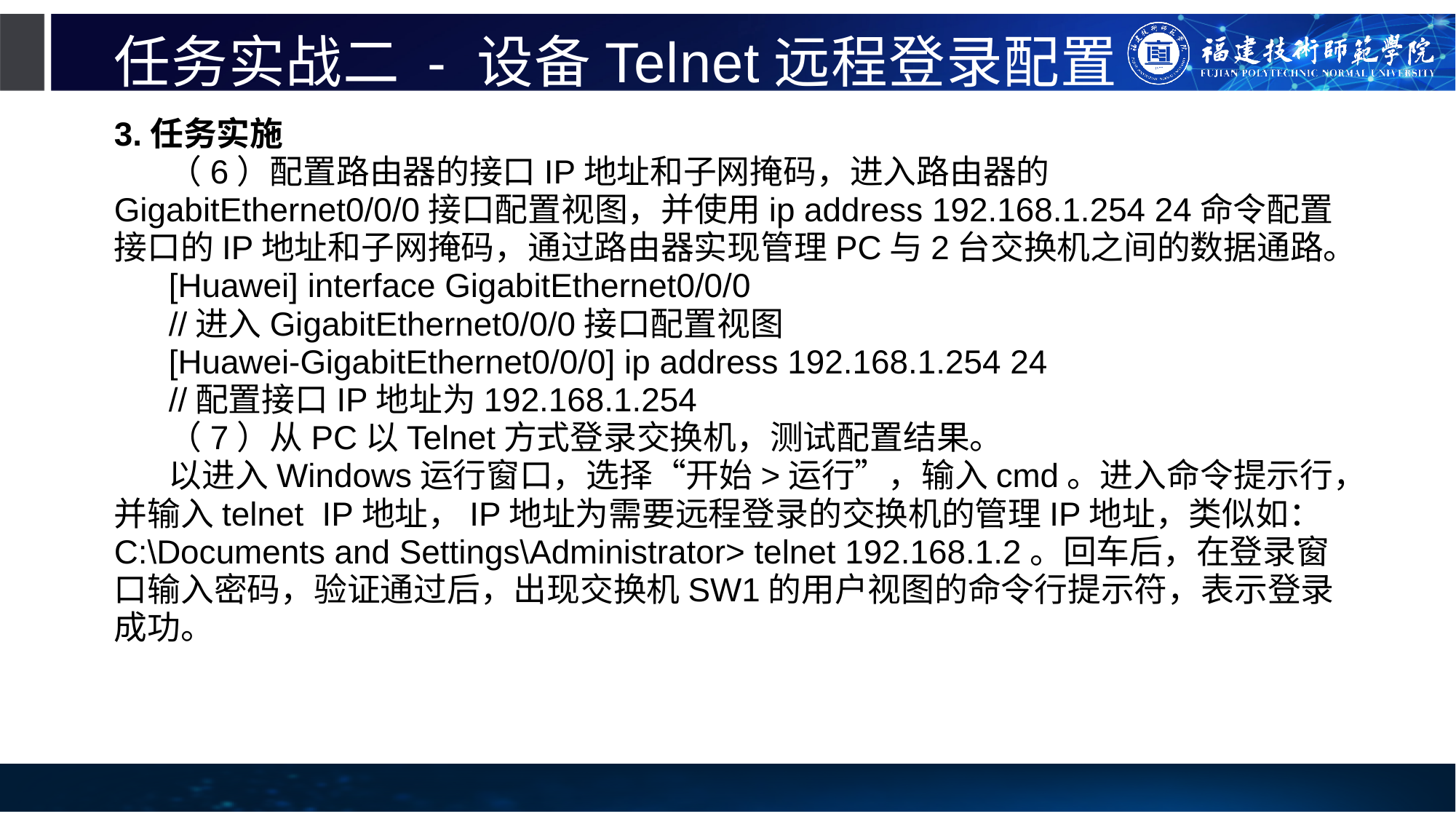

# 任务实战二 - 设备Telnet远程登录配置
3.任务实施
（6）配置路由器的接口IP地址和子网掩码，进入路由器的GigabitEthernet0/0/0接口配置视图，并使用ip address 192.168.1.254 24命令配置接口的IP地址和子网掩码，通过路由器实现管理PC与2台交换机之间的数据通路。
[Huawei] interface GigabitEthernet0/0/0
//进入GigabitEthernet0/0/0接口配置视图
[Huawei-GigabitEthernet0/0/0] ip address 192.168.1.254 24
//配置接口IP地址为192.168.1.254
（7）从PC以Telnet方式登录交换机，测试配置结果。
以进入Windows运行窗口，选择“开始>运行”，输入cmd。进入命令提示行，并输入telnet  IP地址，IP地址为需要远程登录的交换机的管理IP地址，类似如：C:\Documents and Settings\Administrator> telnet 192.168.1.2。回车后，在登录窗口输入密码，验证通过后，出现交换机SW1的用户视图的命令行提示符，表示登录成功。